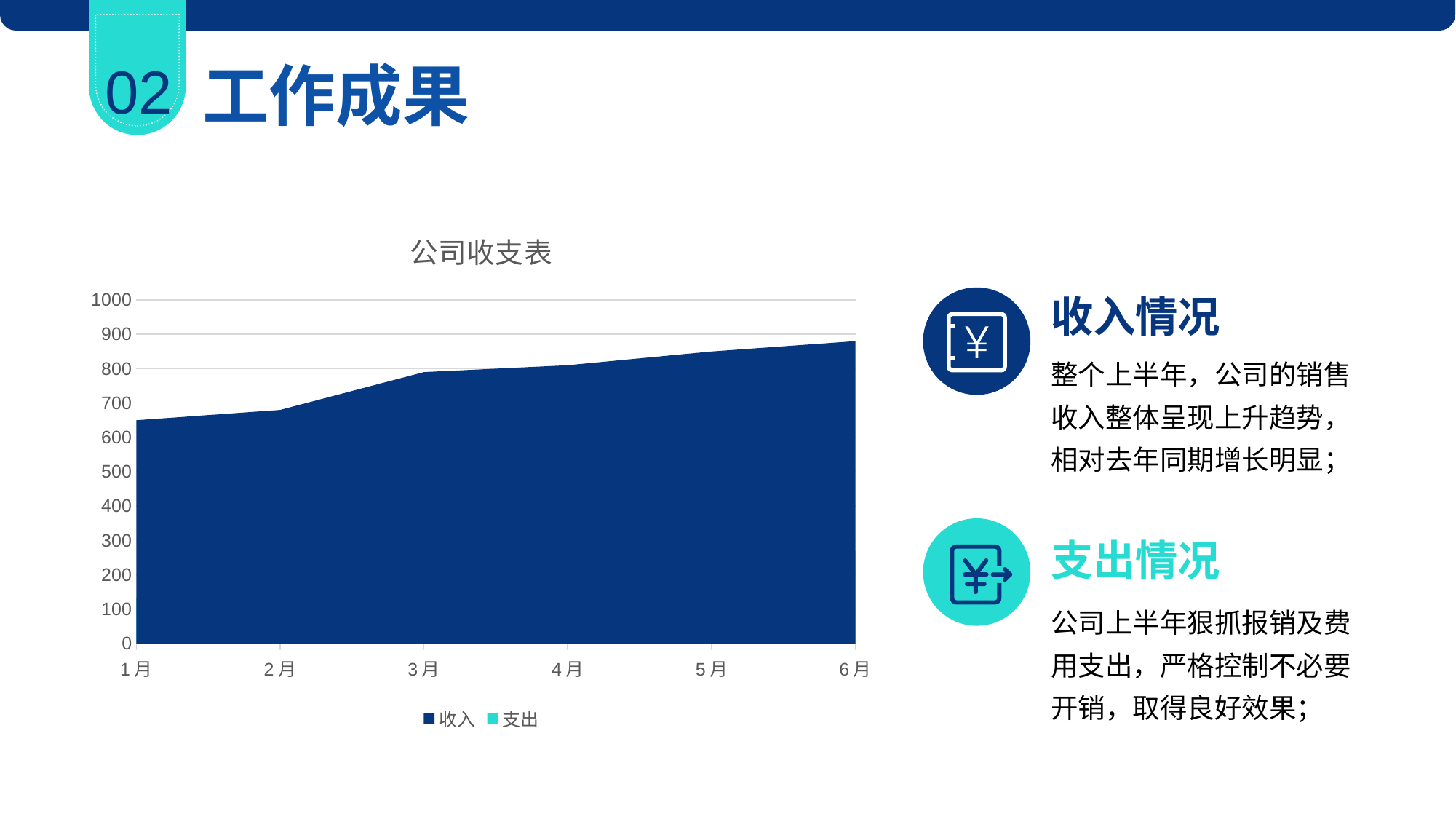

02
工作成果

### Chart: 公司收支表

| Category | 收入 | 支出 |
|---|---|---|
| 1月 | 650.0 | 132.0 |
| 2月 | 680.0 | 150.0 |
| 3月 | 790.0 | 210.0 |
| 4月 | 810.0 | 213.0 |
| 5月 | 850.0 | 235.0 |
| 6月 | 880.0 | 269.0 |
收入情况

整个上半年，公司的销售收入整体呈现上升趋势，相对去年同期增长明显；

支出情况
公司上半年狠抓报销及费用支出，严格控制不必要开销，取得良好效果；